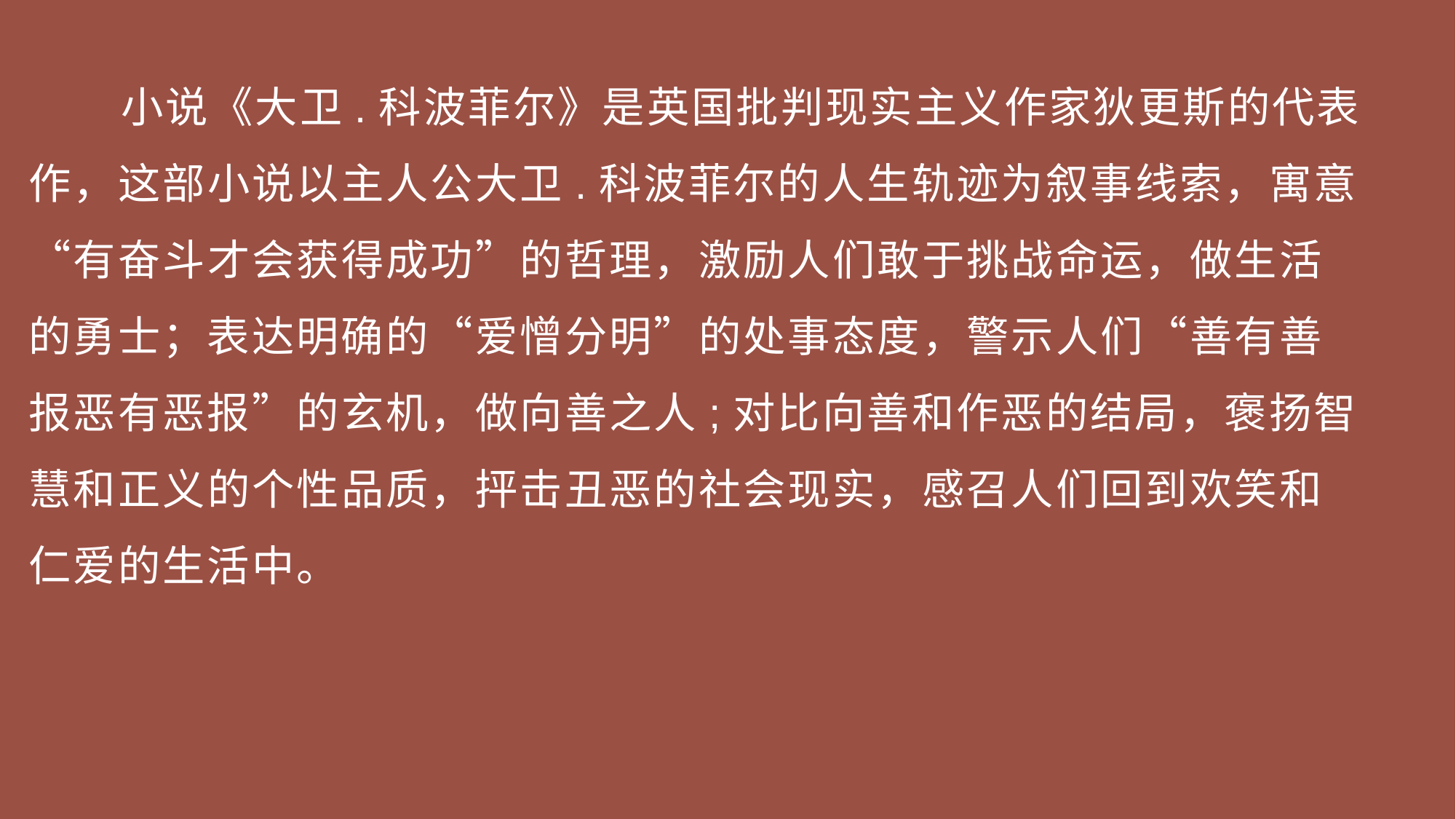

小说《大卫.科波菲尔》是英国批判现实主义作家狄更斯的代表作，这部小说以主人公大卫.科波菲尔的人生轨迹为叙事线索，寓意“有奋斗才会获得成功”的哲理，激励人们敢于挑战命运，做生活的勇士；表达明确的“爱憎分明”的处事态度，警示人们“善有善报恶有恶报”的玄机，做向善之人;对比向善和作恶的结局，褒扬智慧和正义的个性品质，抨击丑恶的社会现实，感召人们回到欢笑和仁爱的生活中。